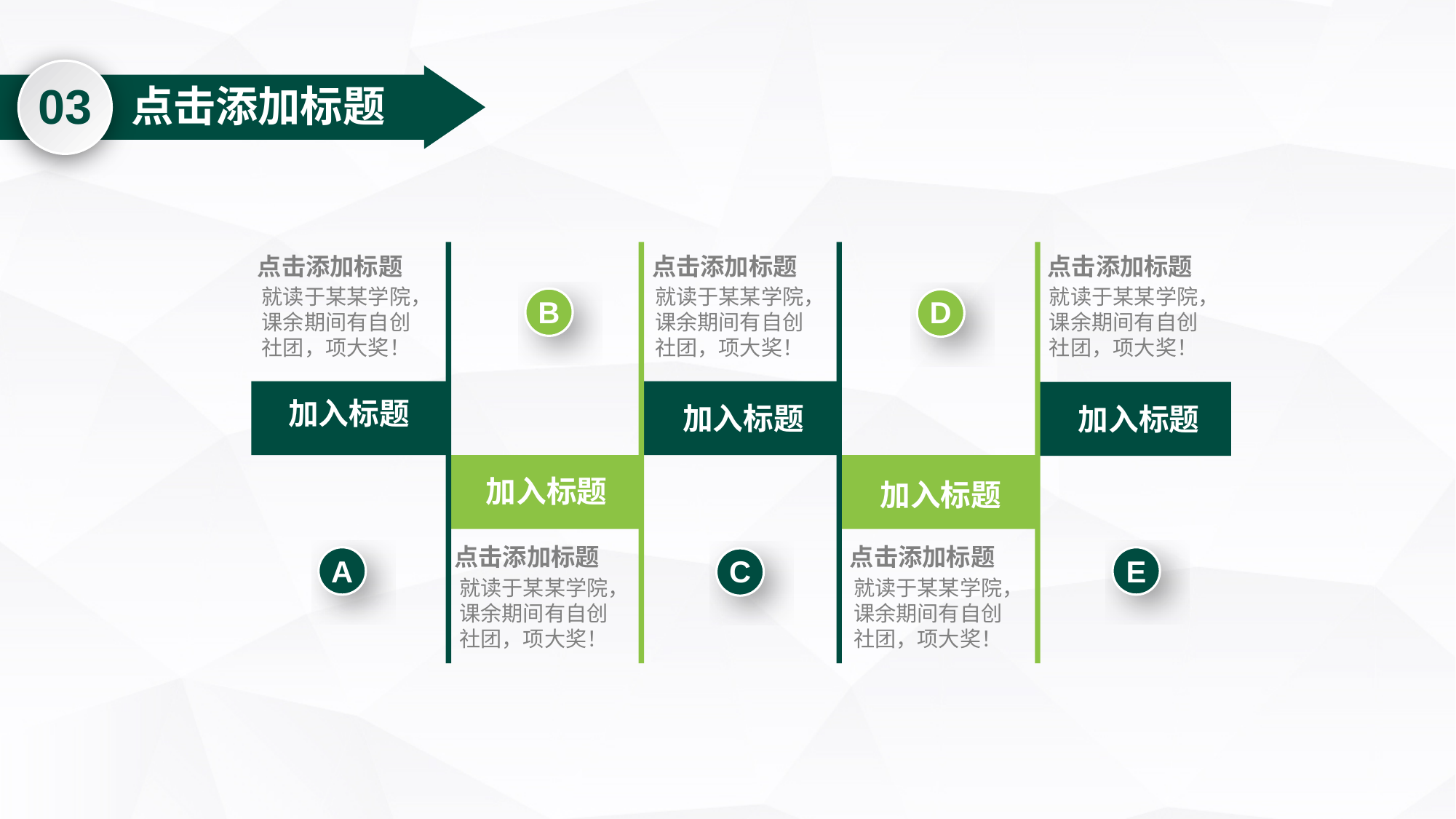

03
点击添加标题

点击添加标题
点击添加标题
点击添加标题
就读于某某学院，课余期间有自创社团，项大奖！
就读于某某学院，课余期间有自创社团，项大奖！
就读于某某学院，课余期间有自创社团，项大奖！
D
B

加入标题
加入标题
加入标题

加入标题
加入标题
点击添加标题
点击添加标题
C
E
A

就读于某某学院，课余期间有自创社团，项大奖！
就读于某某学院，课余期间有自创社团，项大奖！